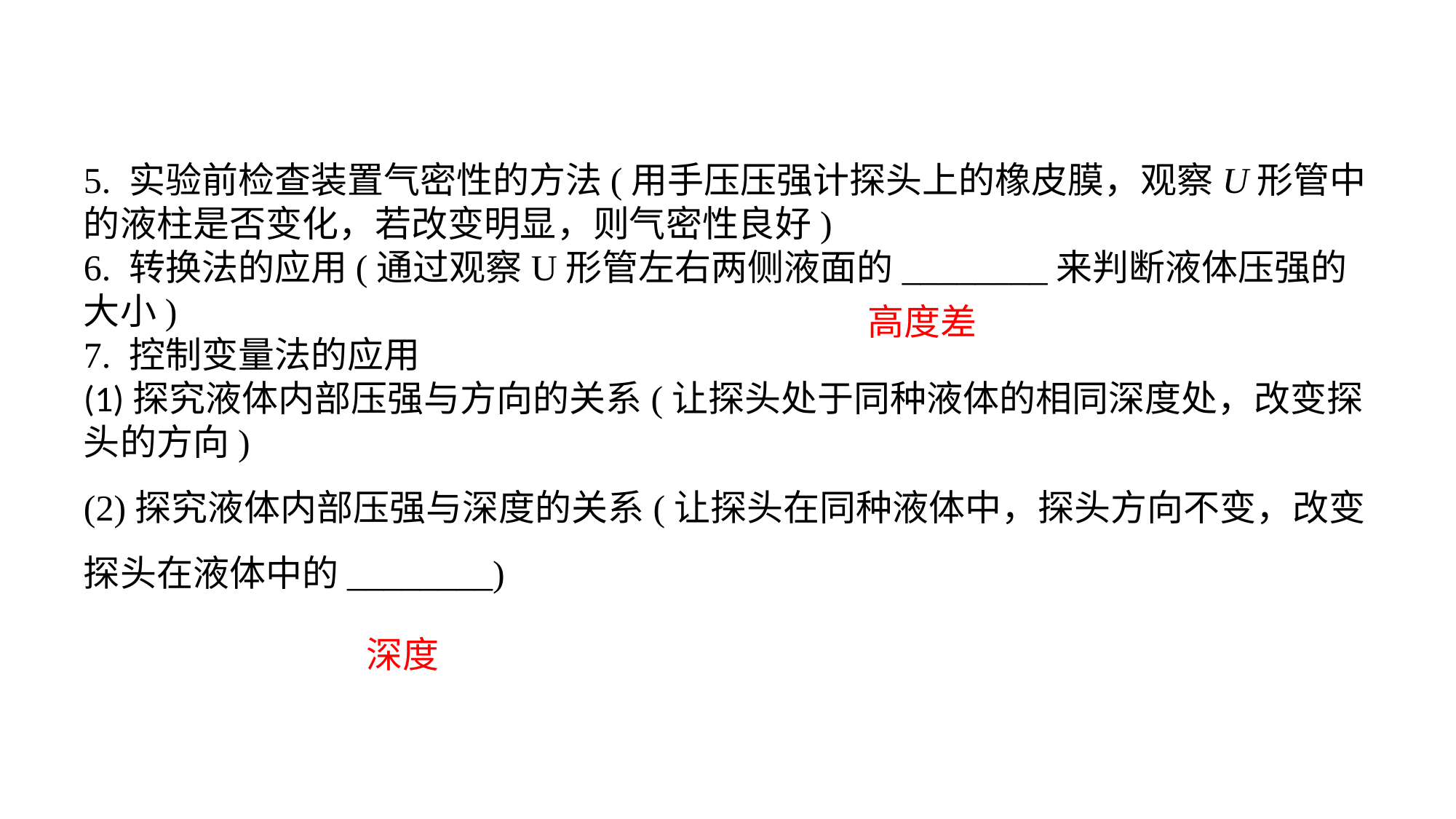

5. 实验前检查装置气密性的方法(用手压压强计探头上的橡皮膜，观察U形管中的液柱是否变化，若改变明显，则气密性良好)6. 转换法的应用(通过观察U形管左右两侧液面的________来判断液体压强的大小)7. 控制变量法的应用(1)探究液体内部压强与方向的关系(让探头处于同种液体的相同深度处，改变探头的方向)(2)探究液体内部压强与深度的关系(让探头在同种液体中，探头方向不变，改变探头在液体中的________)
高度差
深度